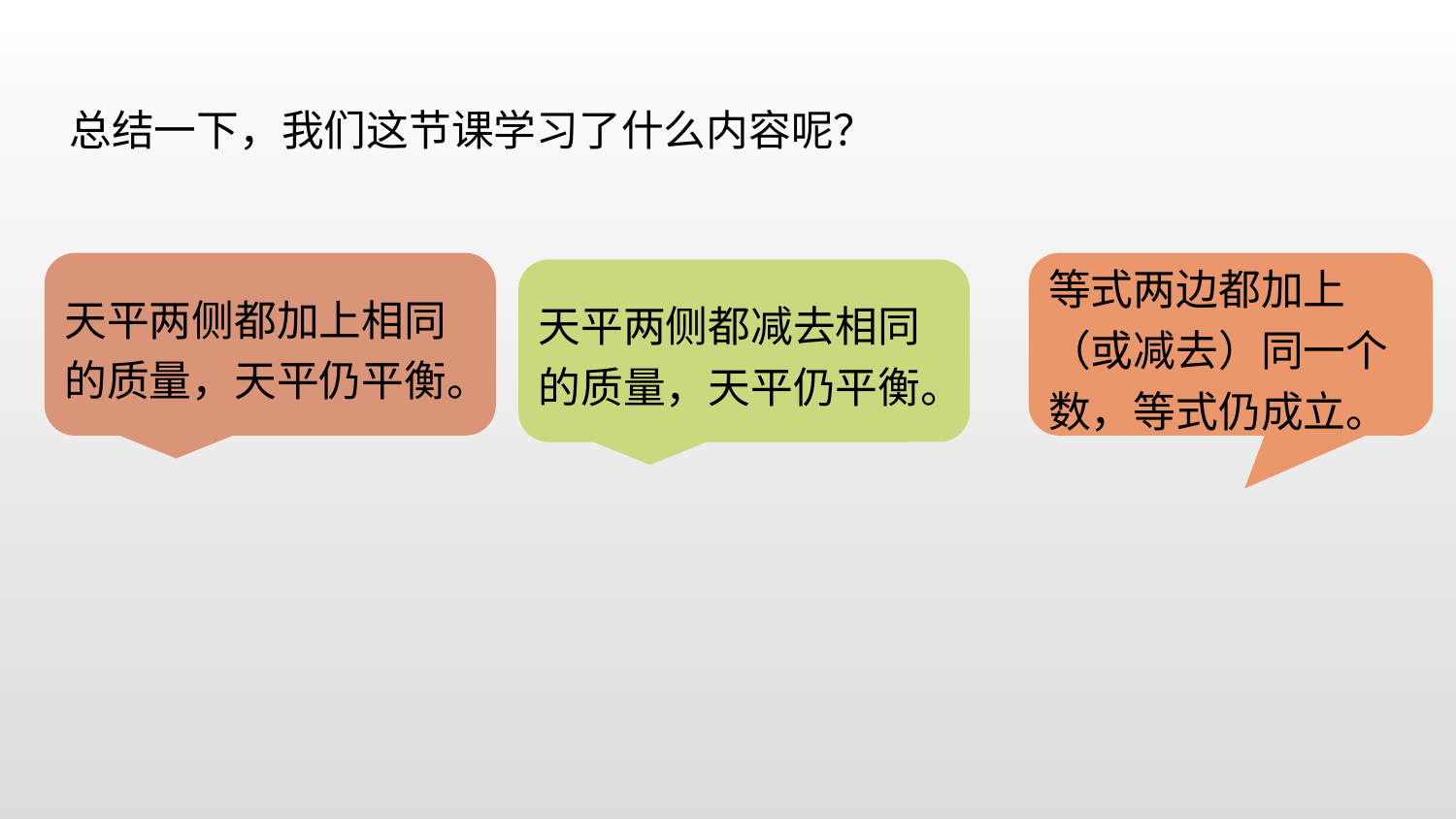

总结一下，我们这节课学习了什么内容呢？
天平两侧都加上相同的质量，天平仍平衡。
等式两边都加上（或减去）同一个数，等式仍成立。
天平两侧都减去相同的质量，天平仍平衡。